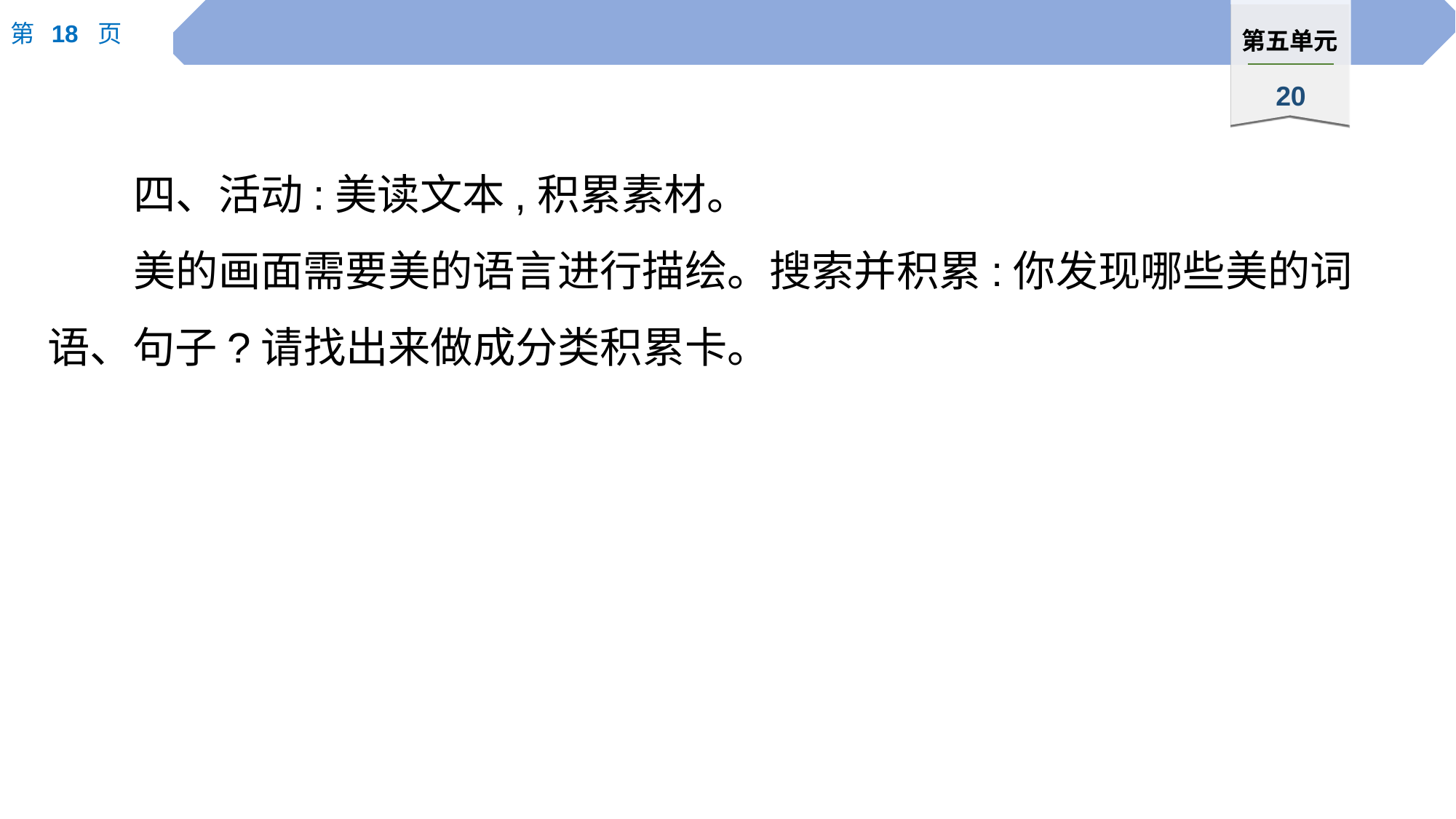

四、活动:美读文本,积累素材。
美的画面需要美的语言进行描绘。搜索并积累:你发现哪些美的词语、句子?请找出来做成分类积累卡。